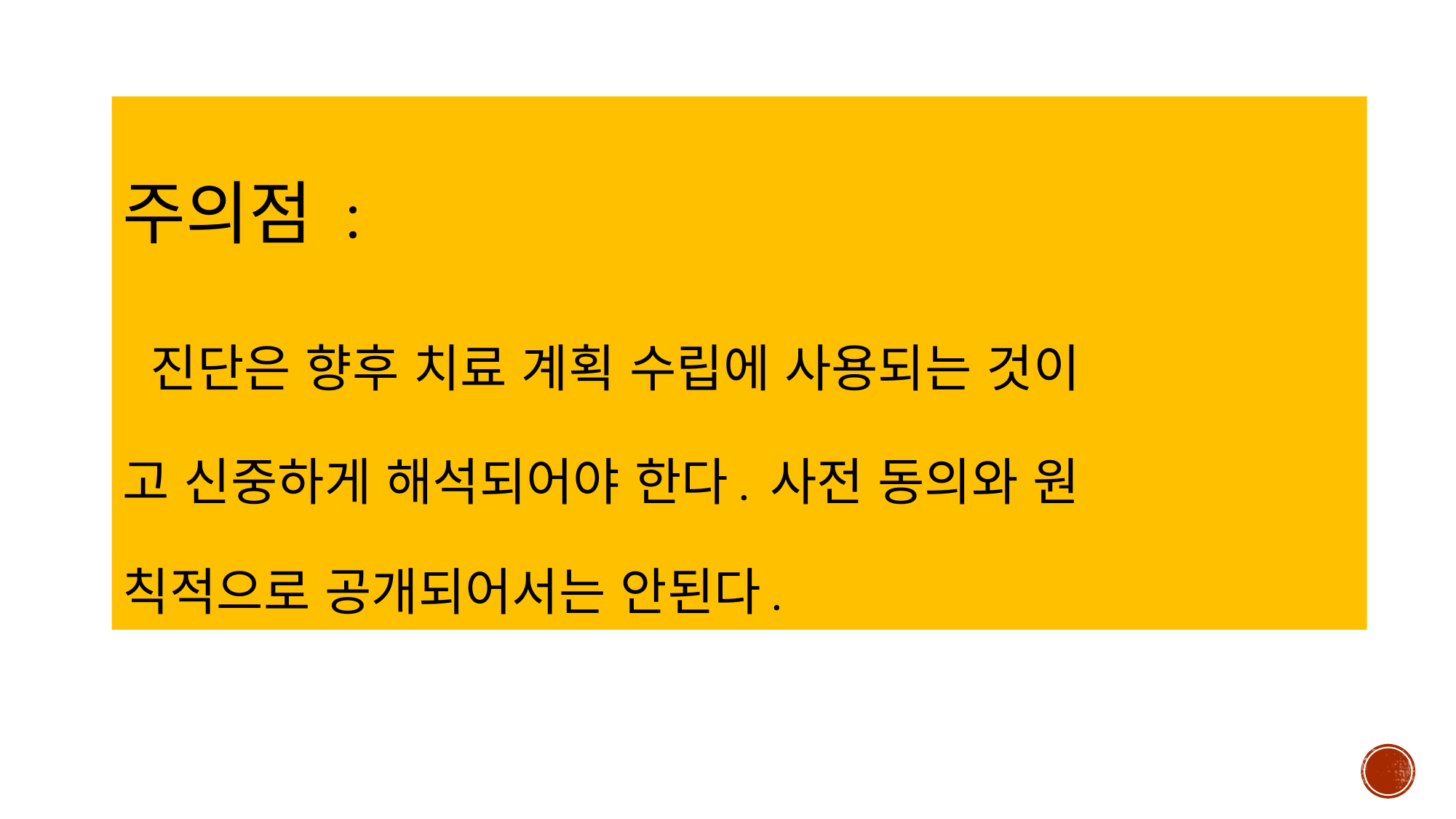

# 주의점 : 진단은 향후 치료 계획 수립에 사용되는 것이 고 신중하게 해석되어야 한다. 사전 동의와 원 칙적으로 공개되어서는 안된다.